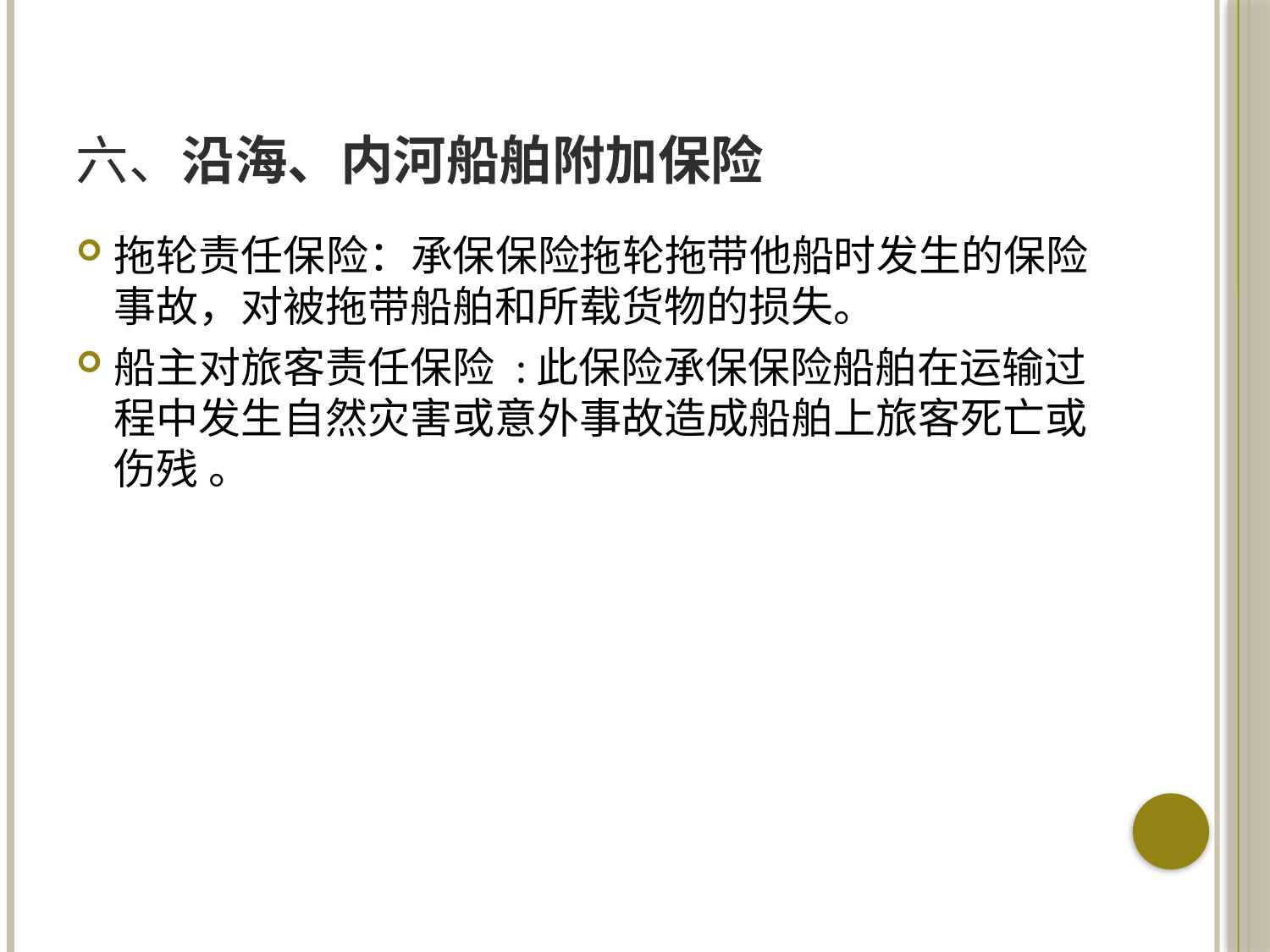

# 六、沿海、内河船舶附加保险
拖轮责任保险：承保保险拖轮拖带他船时发生的保险事故，对被拖带船舶和所载货物的损失。
船主对旅客责任保险 :此保险承保保险船舶在运输过程中发生自然灾害或意外事故造成船舶上旅客死亡或伤残 。